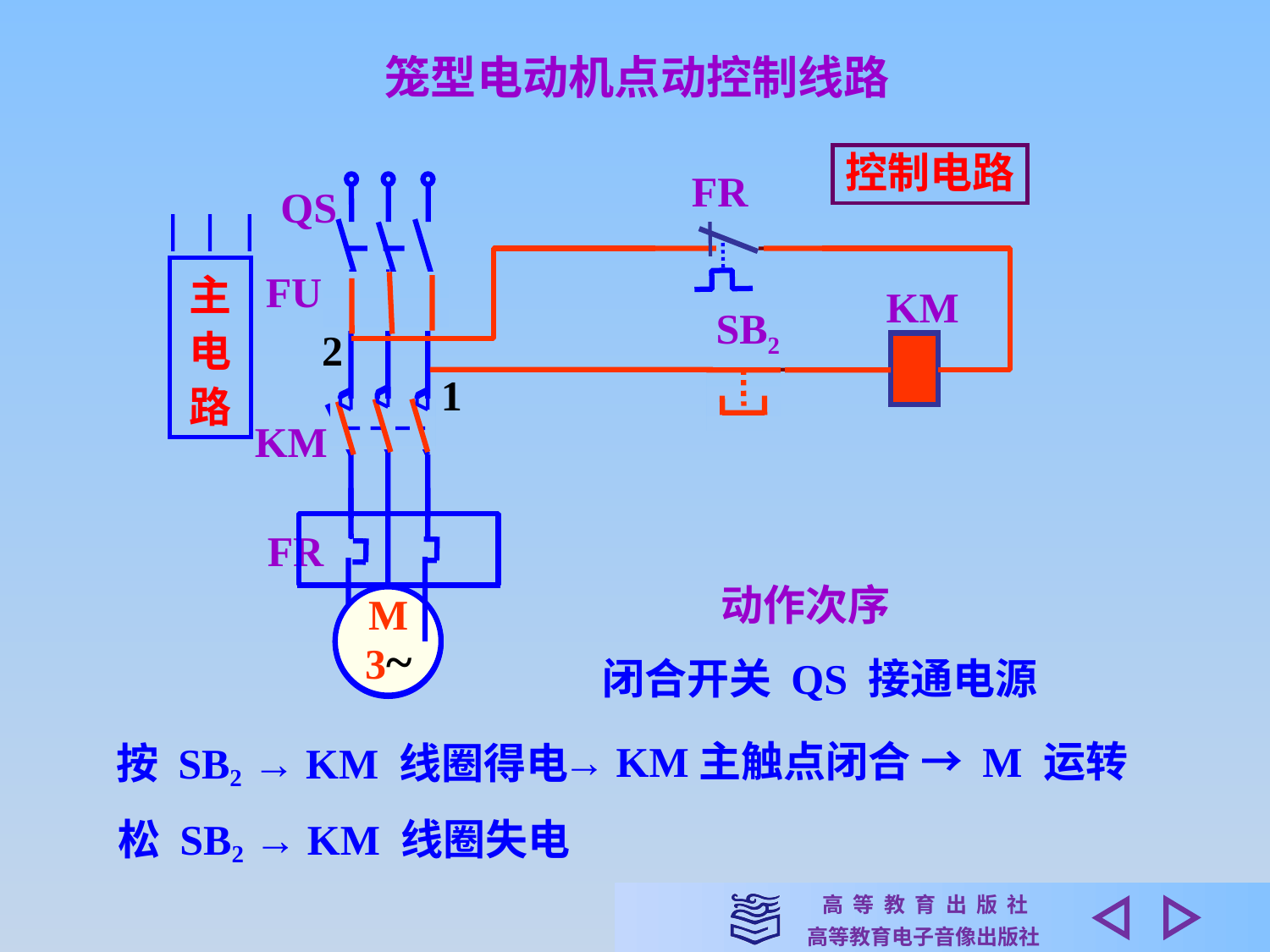

笼型电动机点动控制线路
控制电路
FR

QS

主电路
FU

KM

SB2
2

1

KM

FR

动作次序

M
3~

M
3 ~
  闭合开关 QS 接通电源
→ KM主触点闭合 → M 运转
按 SB2 → KM 线圈得电
松 SB2 → KM 线圈失电